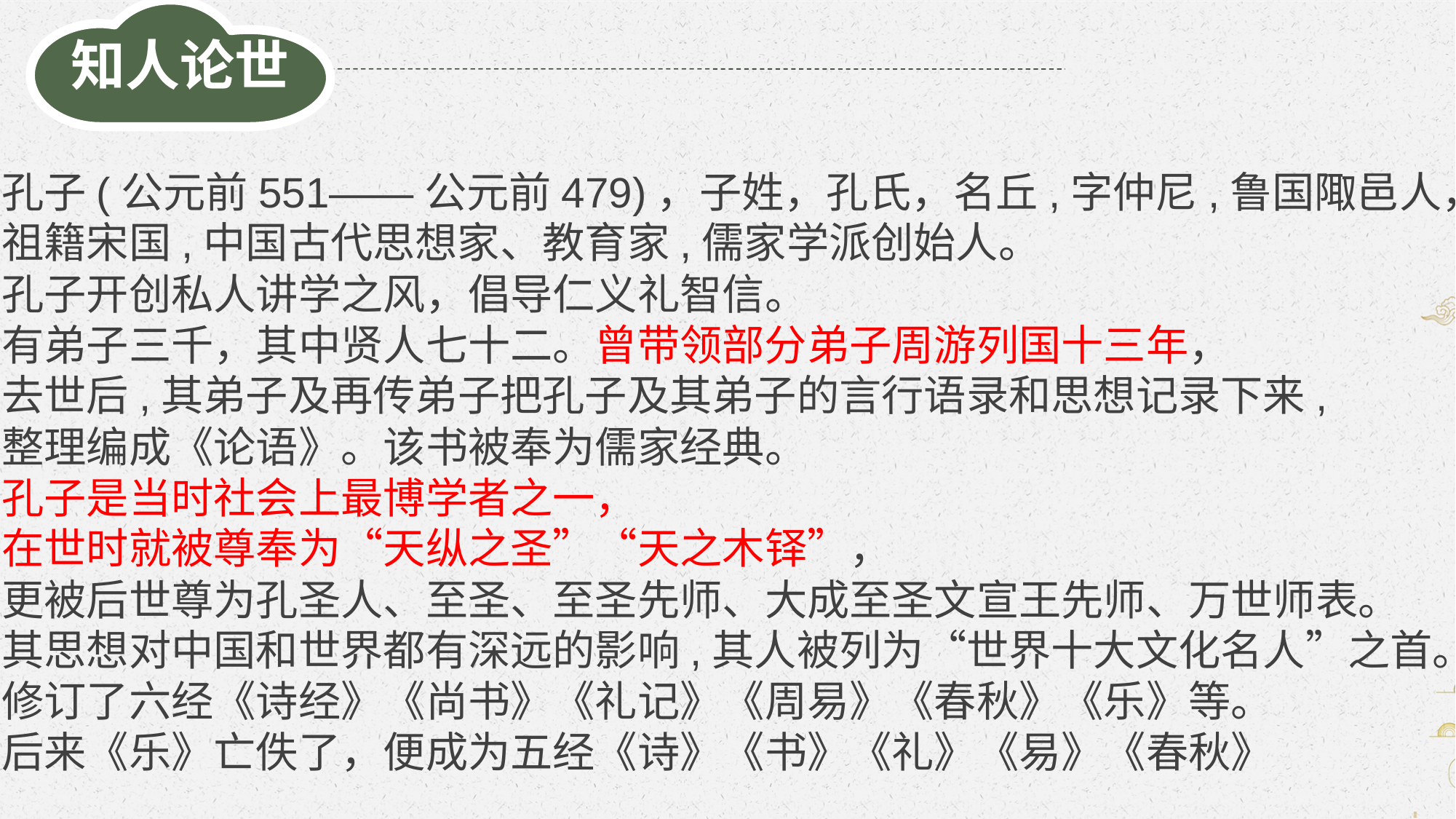

知人论世
孔子(公元前551——公元前479)，子姓，孔氏，名丘,字仲尼,鲁国陬邑人，
祖籍宋国,中国古代思想家、教育家,儒家学派创始人。
孔子开创私人讲学之风，倡导仁义礼智信。
有弟子三千，其中贤人七十二。曾带领部分弟子周游列国十三年，
去世后,其弟子及再传弟子把孔子及其弟子的言行语录和思想记录下来,
整理编成《论语》。该书被奉为儒家经典。
孔子是当时社会上最博学者之一，
在世时就被尊奉为“天纵之圣”“天之木铎”，
更被后世尊为孔圣人、至圣、至圣先师、大成至圣文宣王先师、万世师表。
其思想对中国和世界都有深远的影响,其人被列为“世界十大文化名人”之首。
修订了六经《诗经》《尚书》《礼记》《周易》《春秋》《乐》等。
后来《乐》亡佚了，便成为五经《诗》《书》《礼》《易》《春秋》